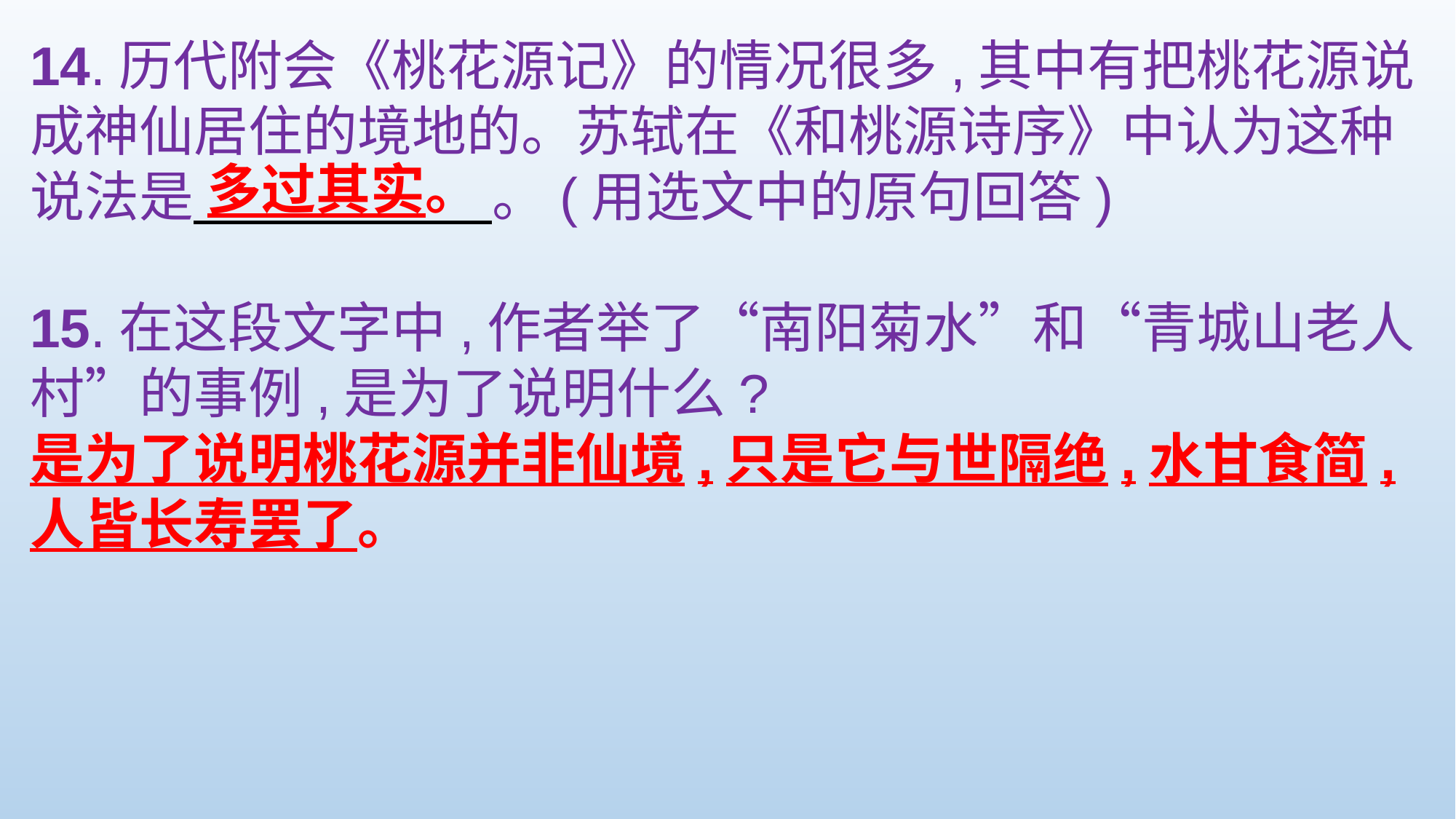

14.历代附会《桃花源记》的情况很多,其中有把桃花源说成神仙居住的境地的。苏轼在《和桃源诗序》中认为这种说法是　                    。(用选文中的原句回答)

15.在这段文字中,作者举了“南阳菊水”和“青城山老人村”的事例,是为了说明什么?
是为了说明桃花源并非仙境,只是它与世隔绝,水甘食简,人皆长寿罢了。
多过其实。